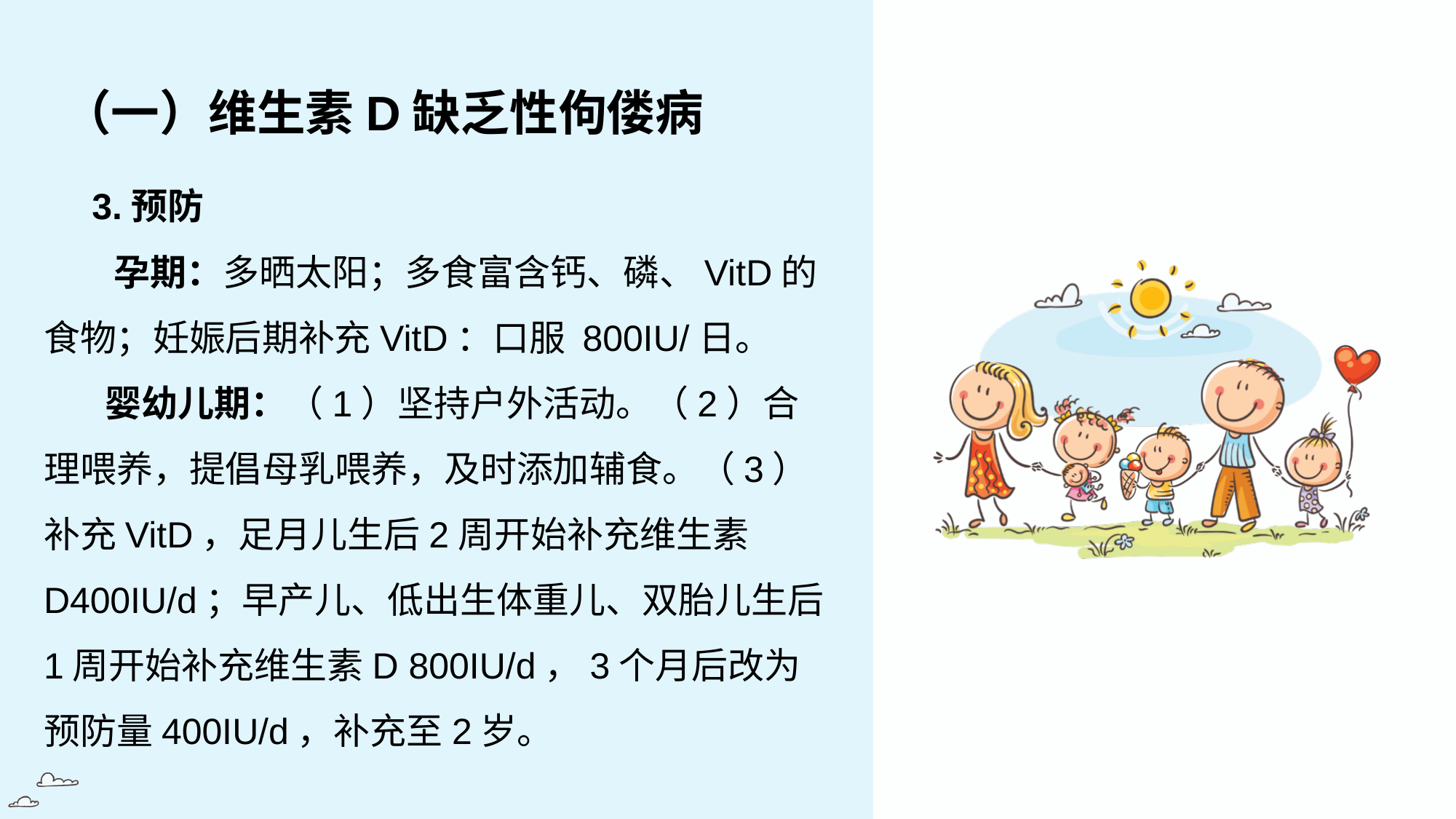

（一）维生素D缺乏性佝偻病
 3.预防
   孕期：多晒太阳；多食富含钙、磷、VitD的食物；妊娠后期补充VitD：口服 800IU/日。
  婴幼儿期：（1）坚持户外活动。（2）合理喂养，提倡母乳喂养，及时添加辅食。（3）补充VitD，足月儿生后2周开始补充维生素D400IU/d；早产儿、低出生体重儿、双胎儿生后1周开始补充维生素D 800IU/d，3个月后改为预防量400IU/d，补充至2岁。